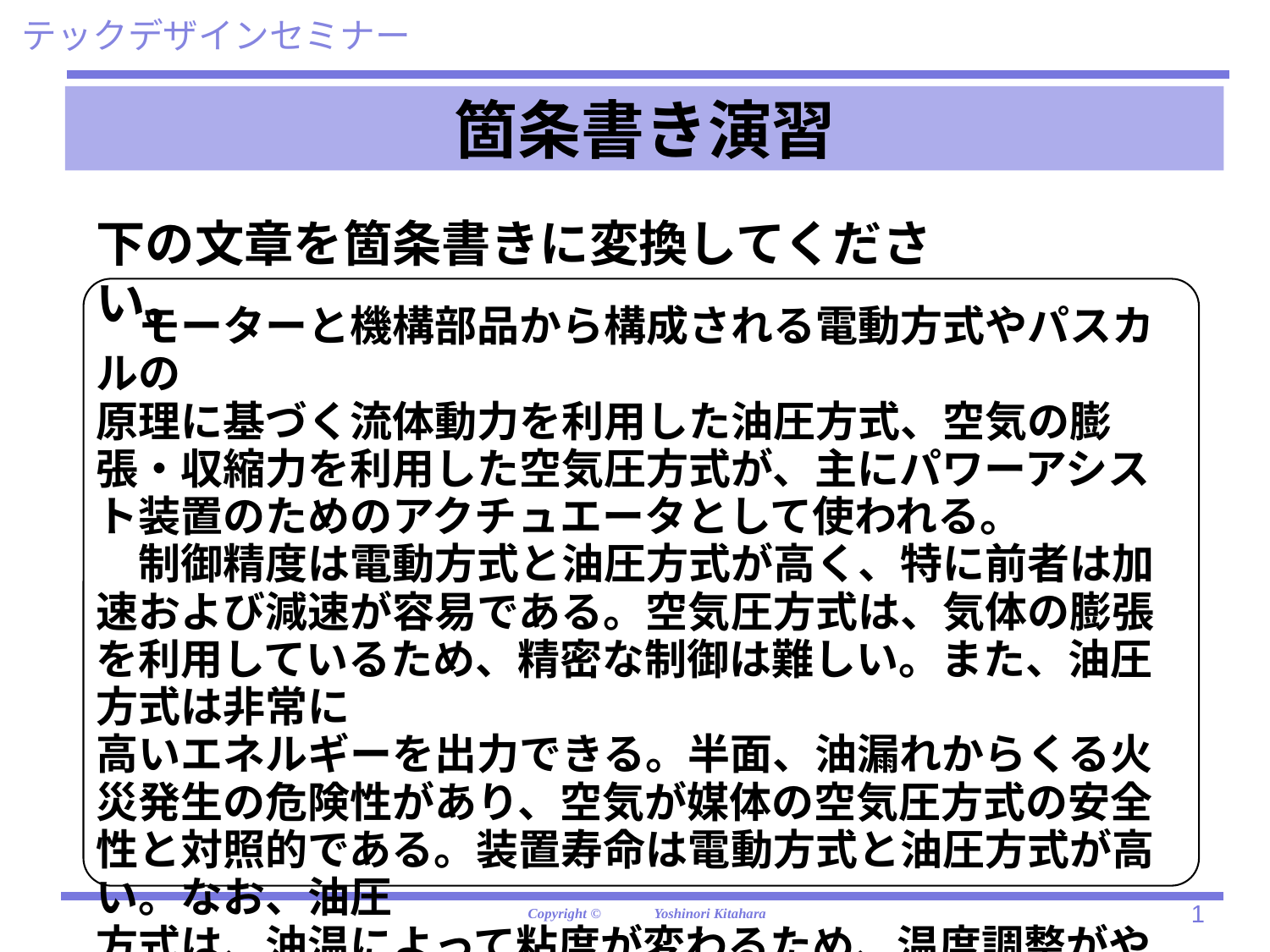

箇条書き演習
下の文章を箇条書きに変換してください。

　モーターと機構部品から構成される電動方式やパスカルの
原理に基づく流体動力を利用した油圧方式、空気の膨張・収縮力を利用した空気圧方式が、主にパワーアシスト装置のためのアクチュエータとして使われる。
　制御精度は電動方式と油圧方式が高く、特に前者は加速および減速が容易である。空気圧方式は、気体の膨張を利用しているため、精密な制御は難しい。また、油圧方式は非常に
高いエネルギーを出力できる。半面、油漏れからくる火災発生の危険性があり、空気が媒体の空気圧方式の安全性と対照的である。装置寿命は電動方式と油圧方式が高い。なお、油圧
方式は、油温によって粘度が変わるため、温度調整がやや
難しい。導入コストが高いのは電動方式と油圧方式である。